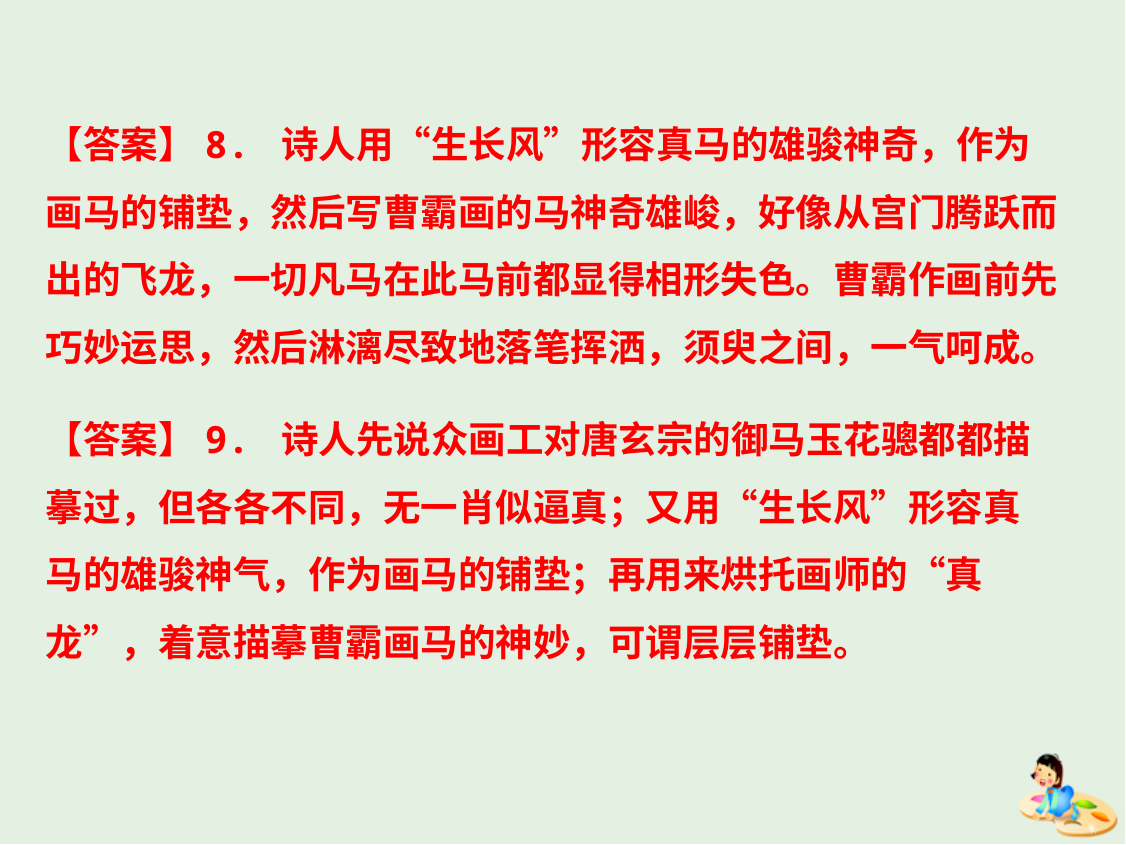

【答案】8. 诗人用“生长风”形容真马的雄骏神奇，作为画马的铺垫，然后写曹霸画的马神奇雄峻，好像从宫门腾跃而出的飞龙，一切凡马在此马前都显得相形失色。曹霸作画前先巧妙运思，然后淋漓尽致地落笔挥洒，须臾之间，一气呵成。
【答案】9. 诗人先说众画工对唐玄宗的御马玉花骢都都描摹过，但各各不同，无一肖似逼真；又用“生长风”形容真马的雄骏神气，作为画马的铺垫；再用来烘托画师的“真龙”，着意描摹曹霸画马的神妙，可谓层层铺垫。